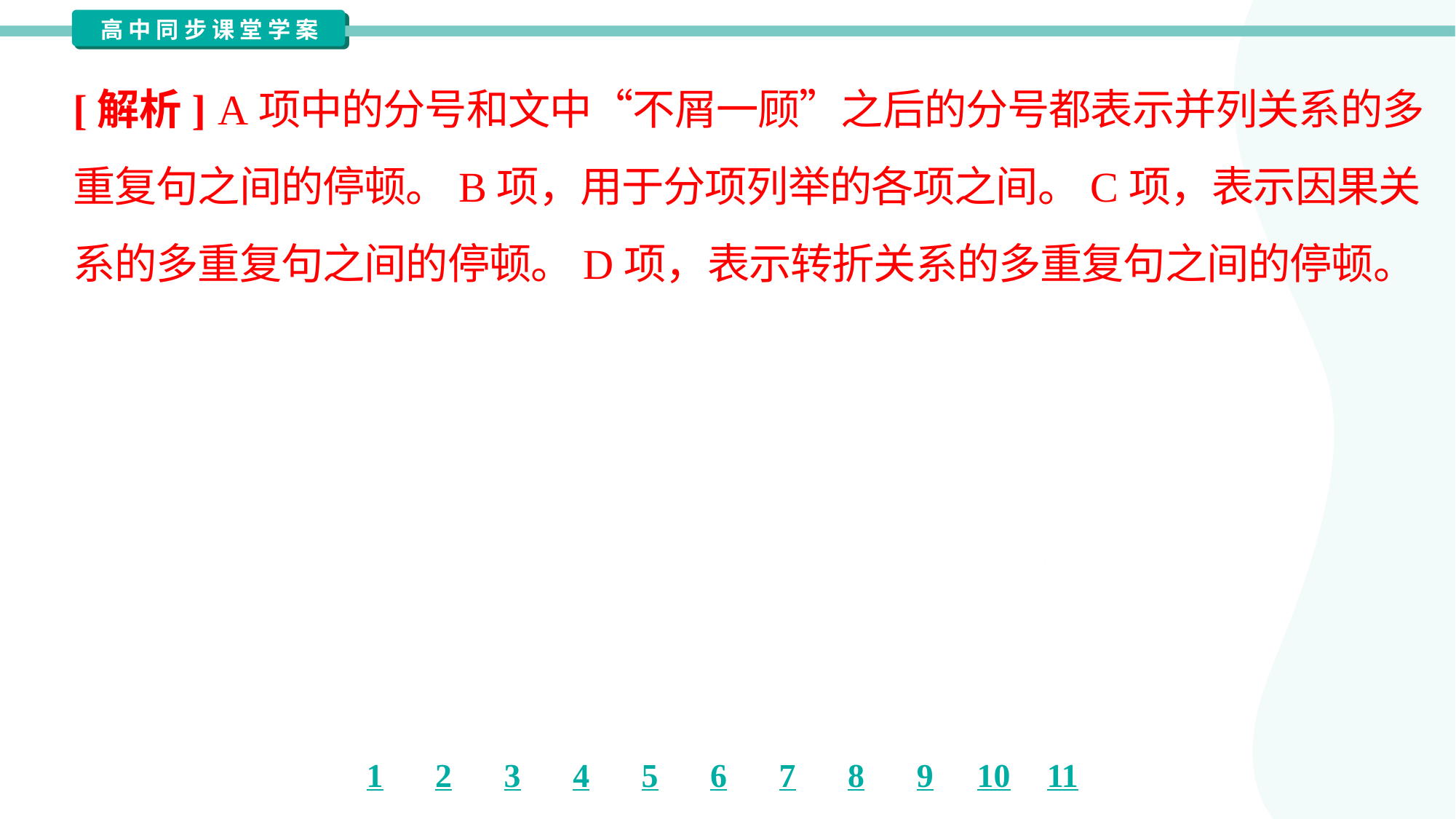

[解析] A项中的分号和文中“不屑一顾”之后的分号都表示并列关系的多
重复句之间的停顿。B项，用于分项列举的各项之间。C项，表示因果关
系的多重复句之间的停顿。D项，表示转折关系的多重复句之间的停顿。